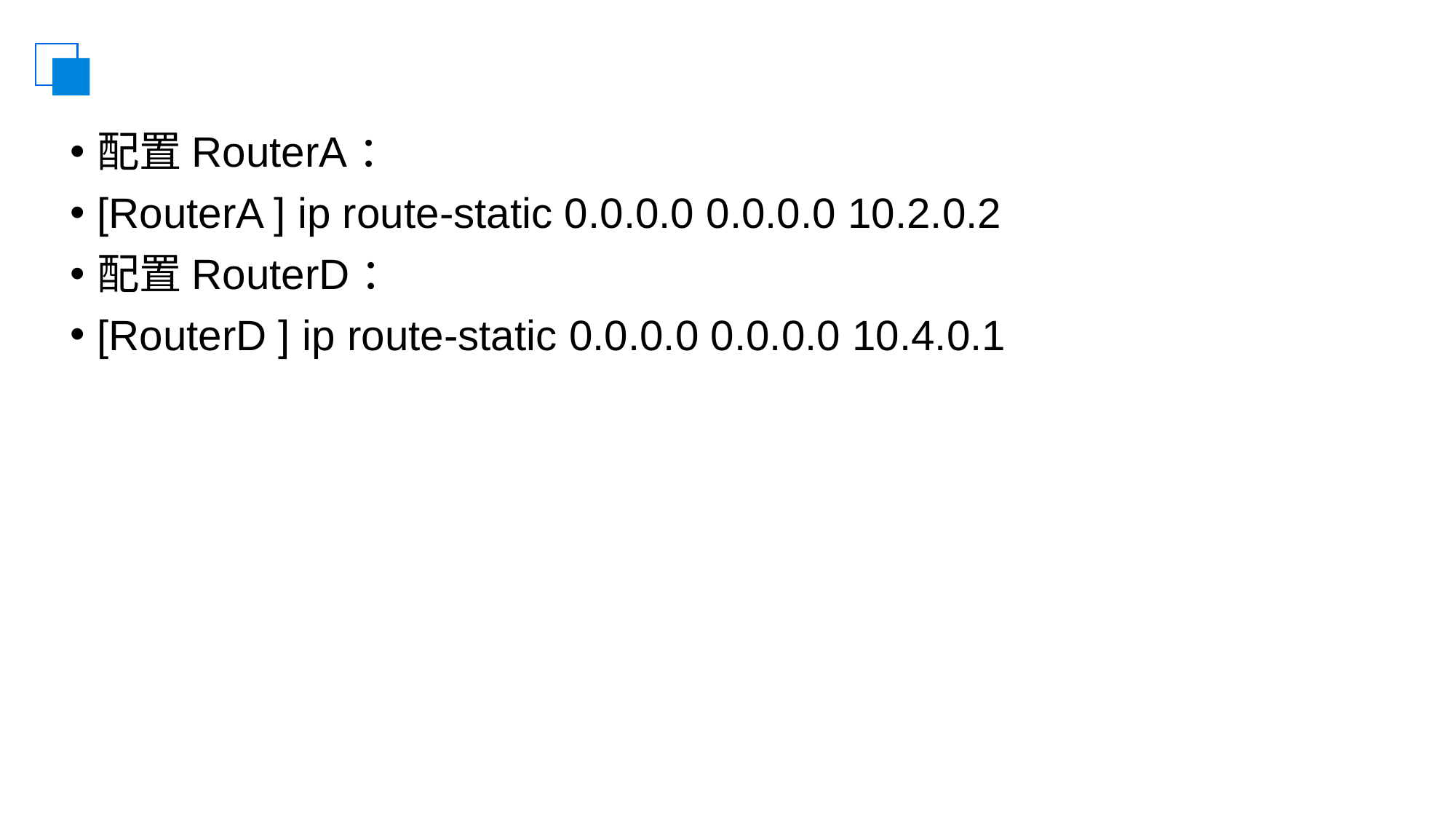

#
配置RouterA：
[RouterA ] ip route-static 0.0.0.0 0.0.0.0 10.2.0.2
配置RouterD：
[RouterD ] ip route-static 0.0.0.0 0.0.0.0 10.4.0.1